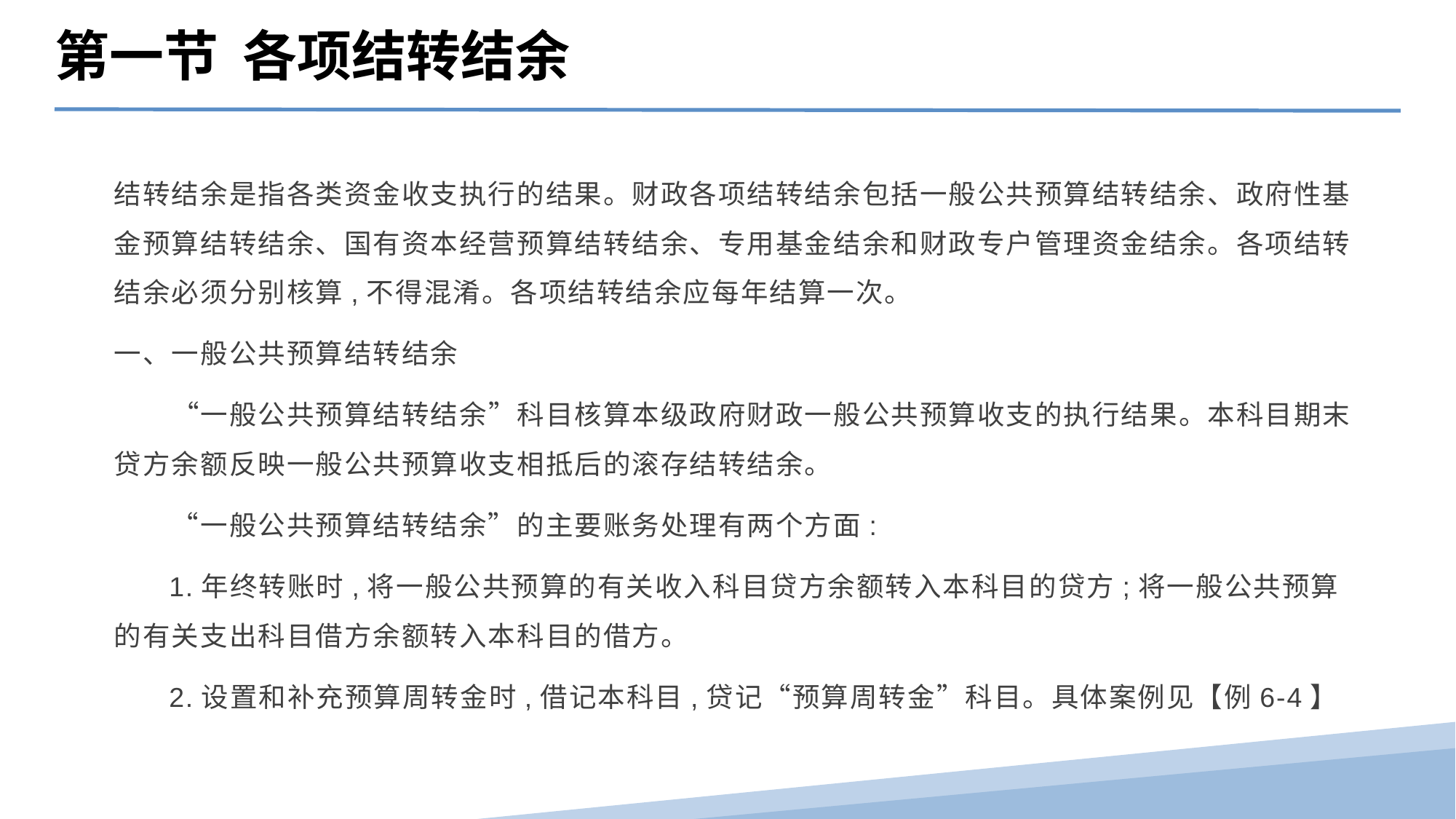

第一节  各项结转结余
结转结余是指各类资金收支执行的结果。财政各项结转结余包括一般公共预算结转结余、政府性基金预算结转结余、国有资本经营预算结转结余、专用基金结余和财政专户管理资金结余。各项结转结余必须分别核算,不得混淆。各项结转结余应每年结算一次。
一、一般公共预算结转结余
　　“一般公共预算结转结余”科目核算本级政府财政一般公共预算收支的执行结果。本科目期末贷方余额反映一般公共预算收支相抵后的滚存结转结余。
　　“一般公共预算结转结余”的主要账务处理有两个方面:
      1.年终转账时,将一般公共预算的有关收入科目贷方余额转入本科目的贷方;将一般公共预算的有关支出科目借方余额转入本科目的借方。
      2.设置和补充预算周转金时,借记本科目,贷记“预算周转金”科目。具体案例见【例6-4】